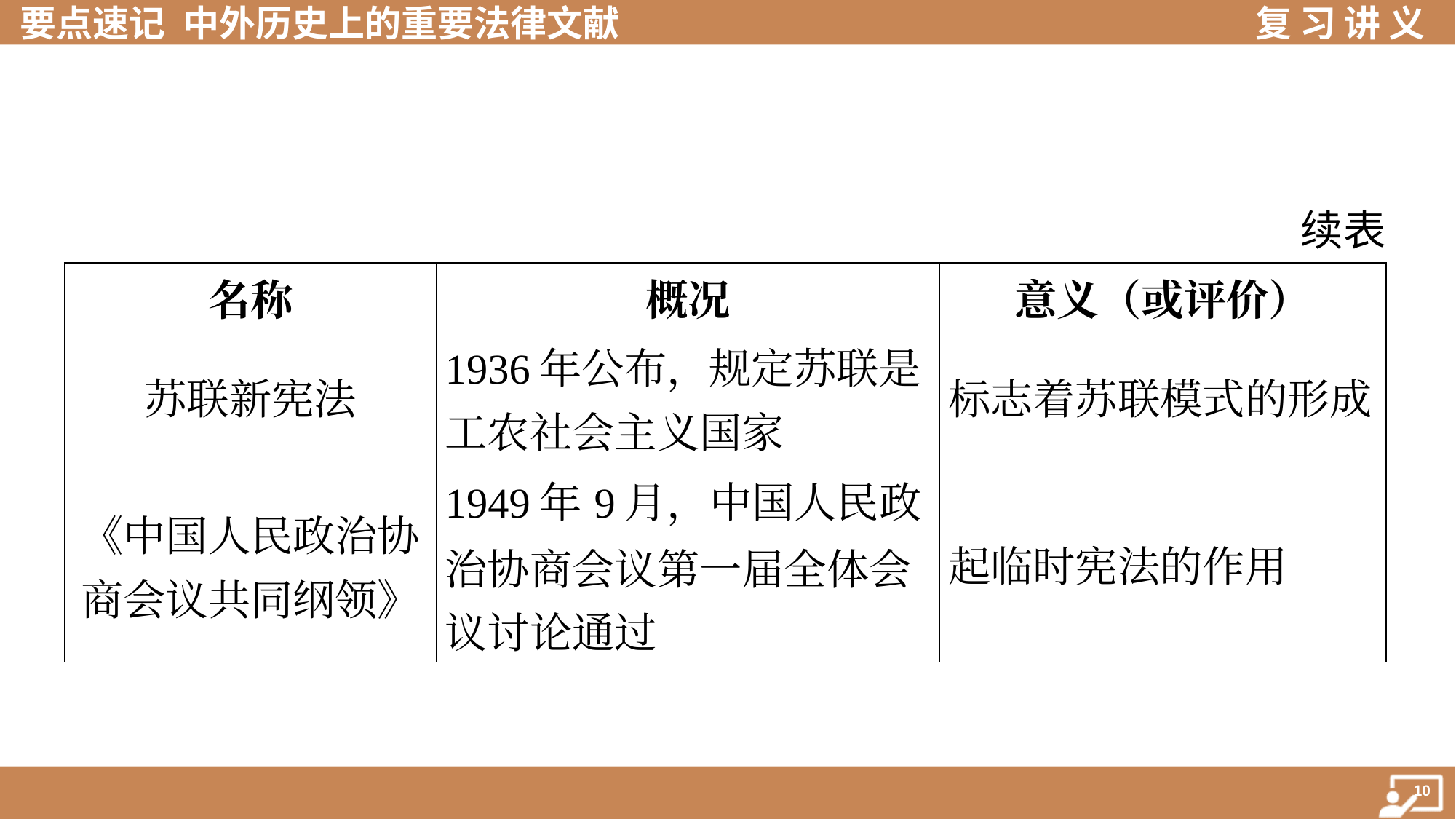

续表
| 名称 | 概况 | 意义（或评价） |
| --- | --- | --- |
| 苏联新宪法 | 1936年公布，规定苏联是 工农社会主义国家 | 标志着苏联模式的形成 |
| 《中国人民政治协 商会议共同纲领》 | 1949年9月，中国人民政 治协商会议第一届全体会 议讨论通过 | 起临时宪法的作用 |